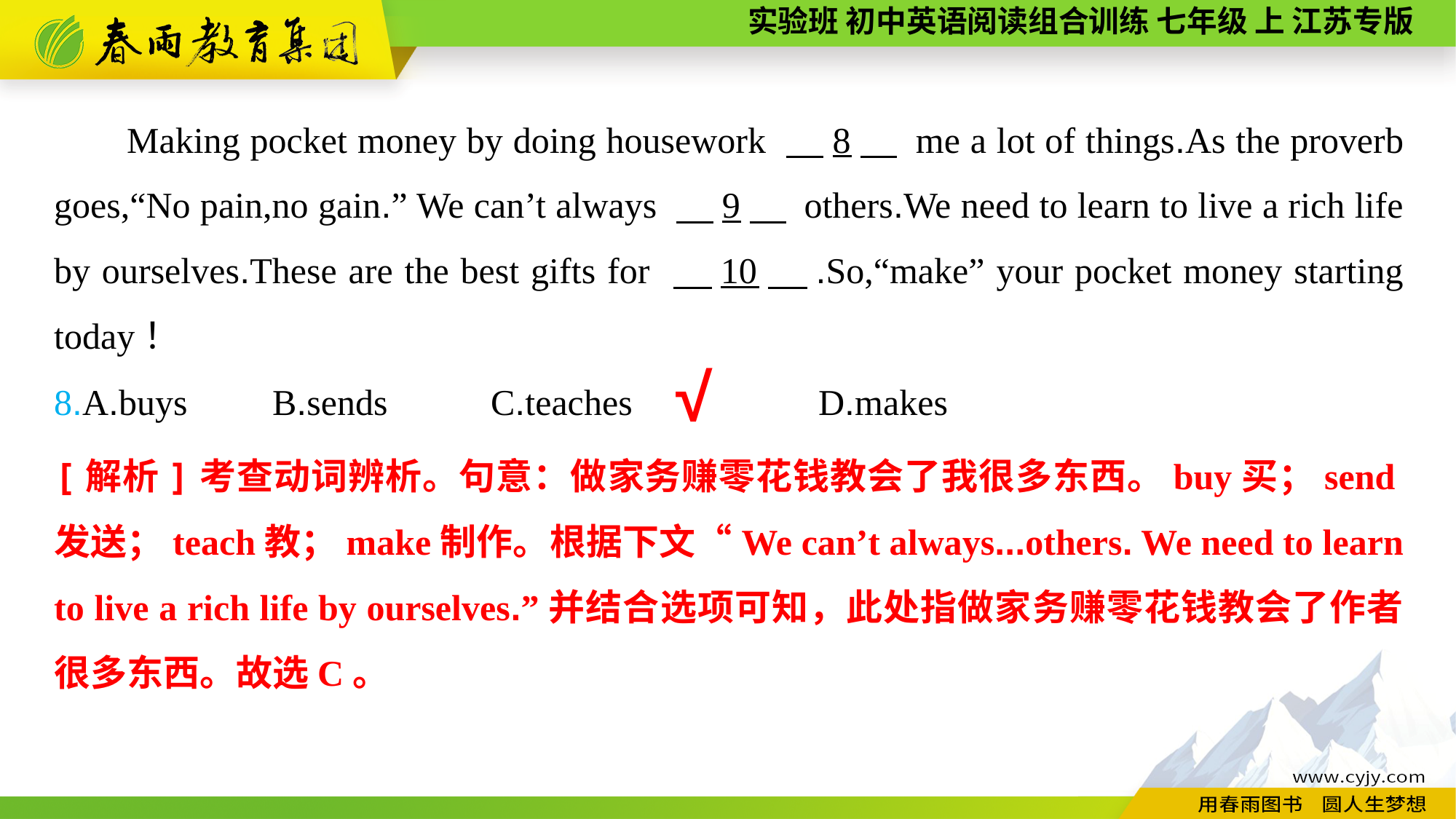

Making pocket money by doing housework 　8　 me a lot of things.As the proverb goes,“No pain,no gain.” We can’t always 　9　 others.We need to learn to live a rich life by ourselves.These are the best gifts for 　10　.So,“make” your pocket money starting today！
8.A.buys	B.sends	C.teaches		D.makes
√
[解析]考查动词辨析。句意：做家务赚零花钱教会了我很多东西。buy买；send发送；teach教；make制作。根据下文“We can’t always...others. We need to learn to live a rich life by ourselves.”并结合选项可知，此处指做家务赚零花钱教会了作者很多东西。故选C。